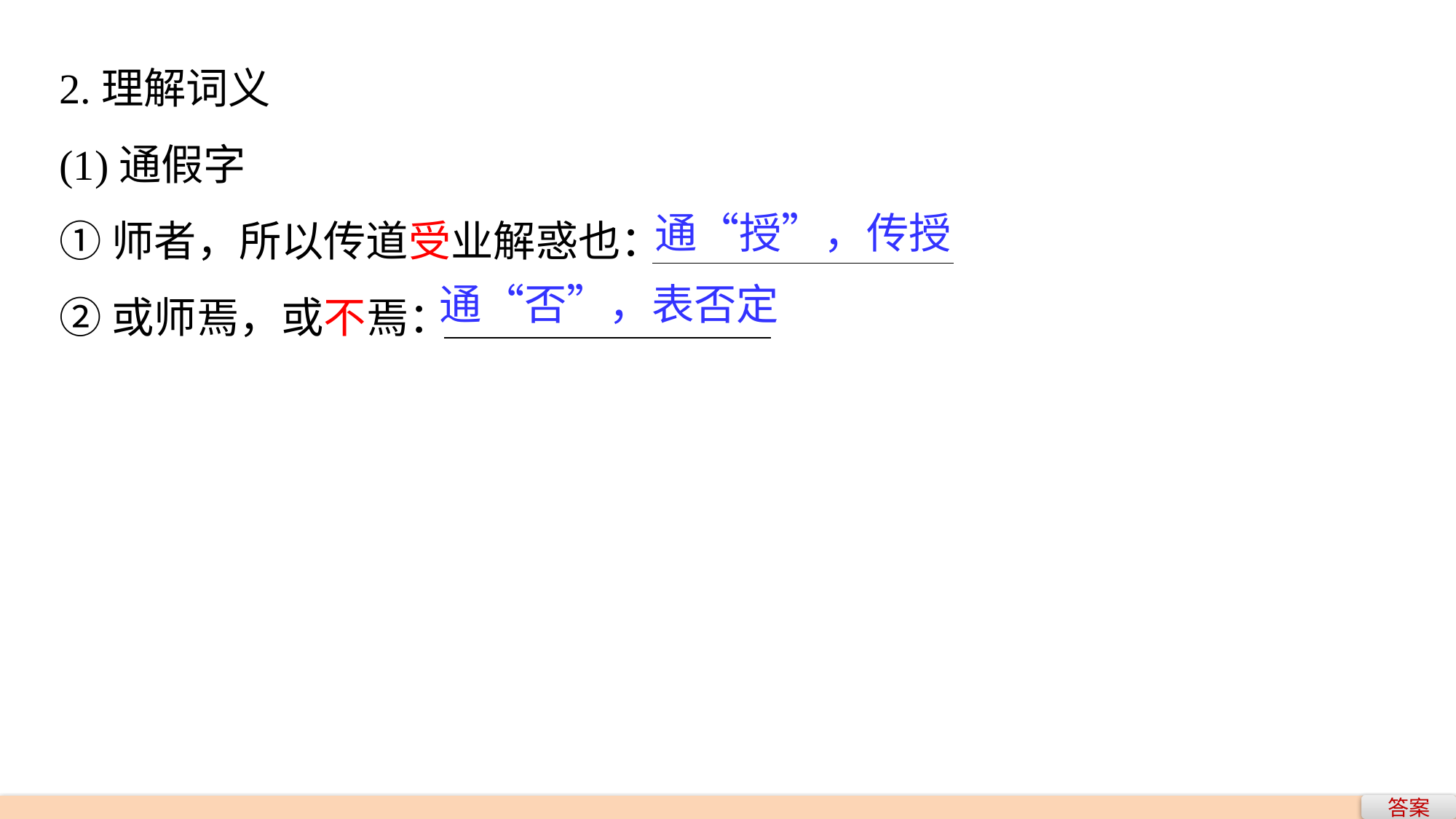

2.理解词义
(1)通假字
①师者，所以传道受业解惑也：
②或师焉，或不焉：
通“授”，传授
通“否”，表否定
答案